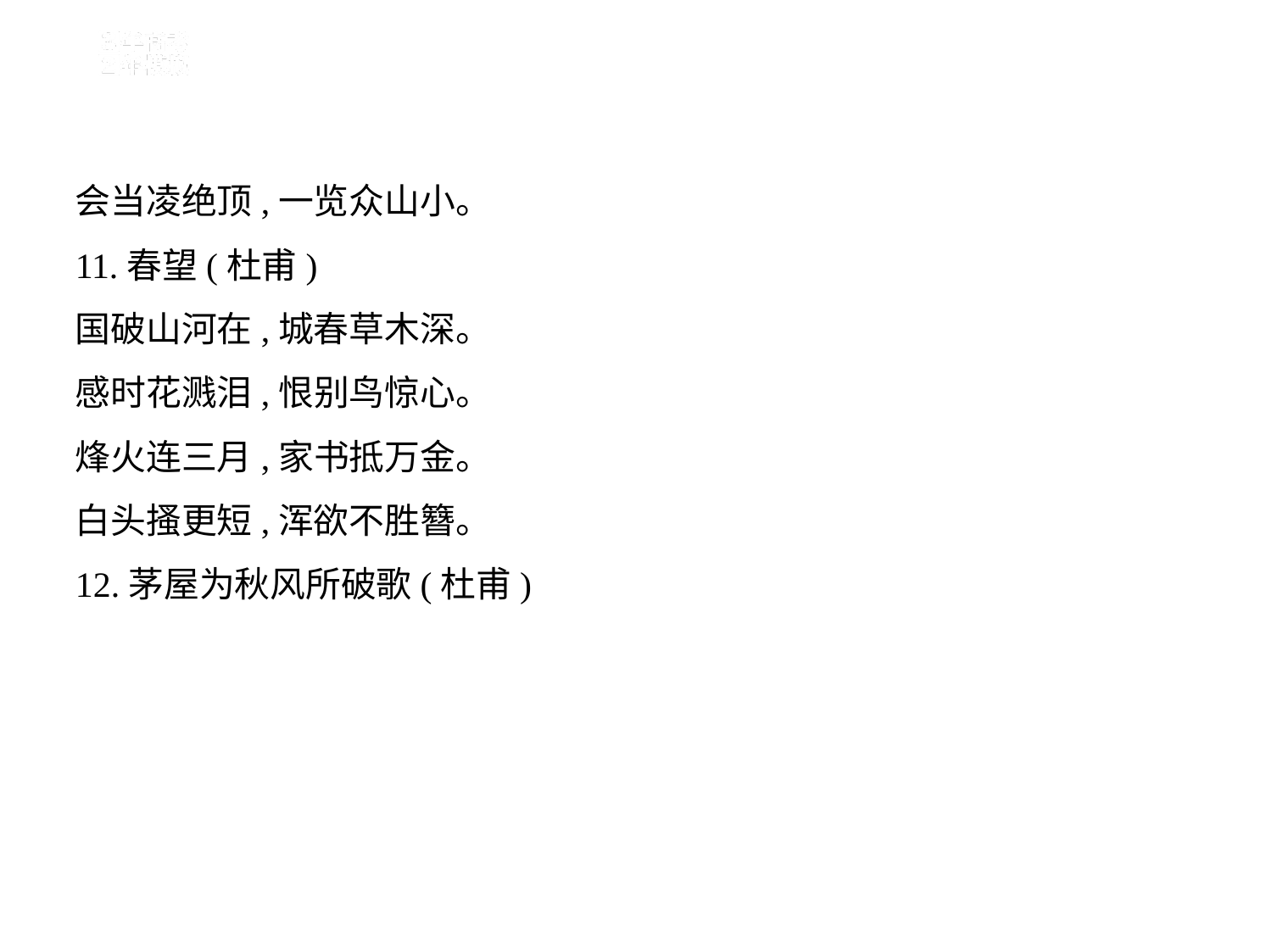

会当凌绝顶,一览众山小。
11.春望(杜甫)
国破山河在,城春草木深。
感时花溅泪,恨别鸟惊心。
烽火连三月,家书抵万金。
白头搔更短,浑欲不胜簪。
12.茅屋为秋风所破歌(杜甫)